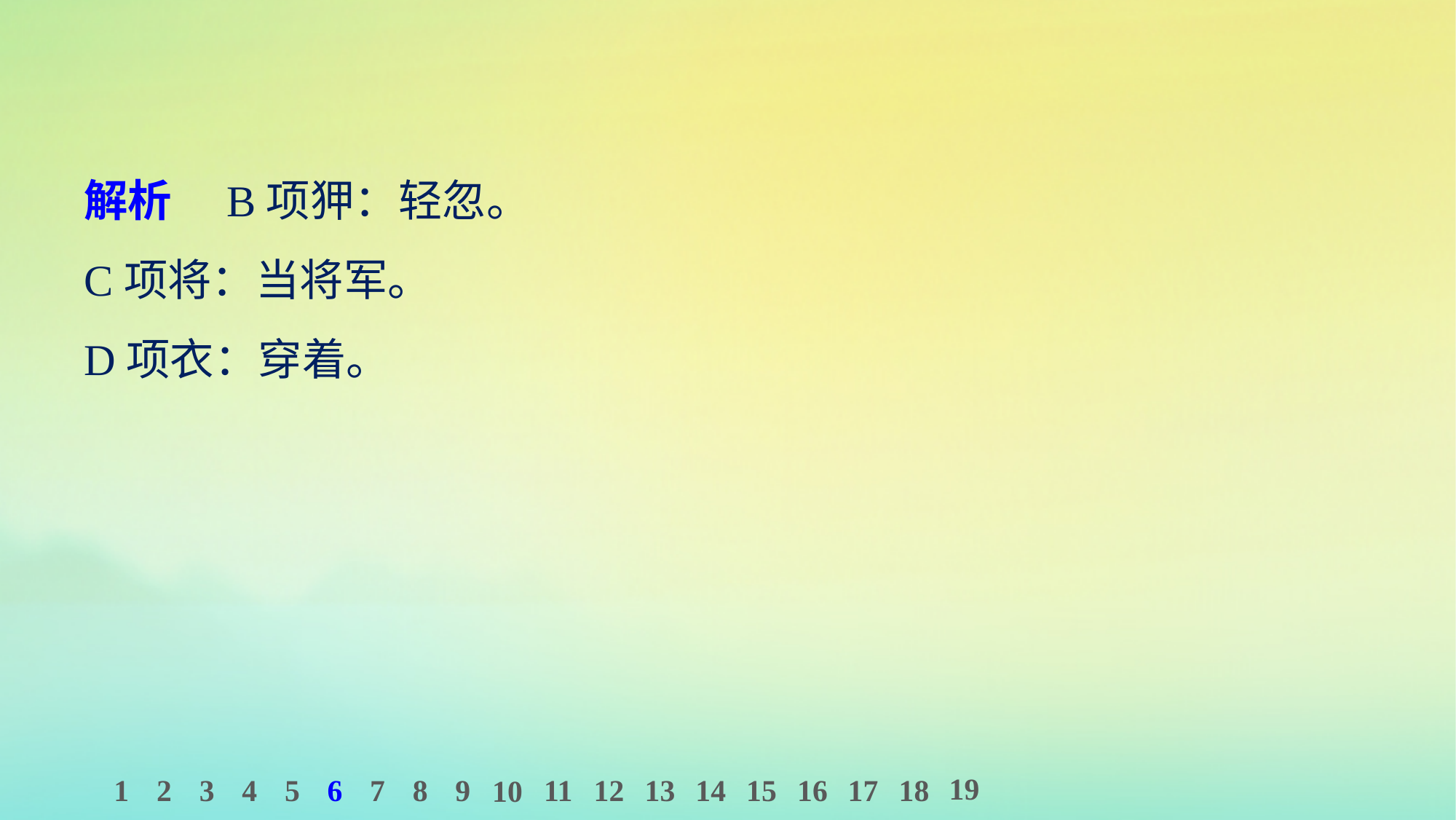

解析　B项狎：轻忽。
C项将：当将军。
D项衣：穿着。
19
1
2
3
4
5
6
7
8
9
11
12
13
14
15
16
17
18
10